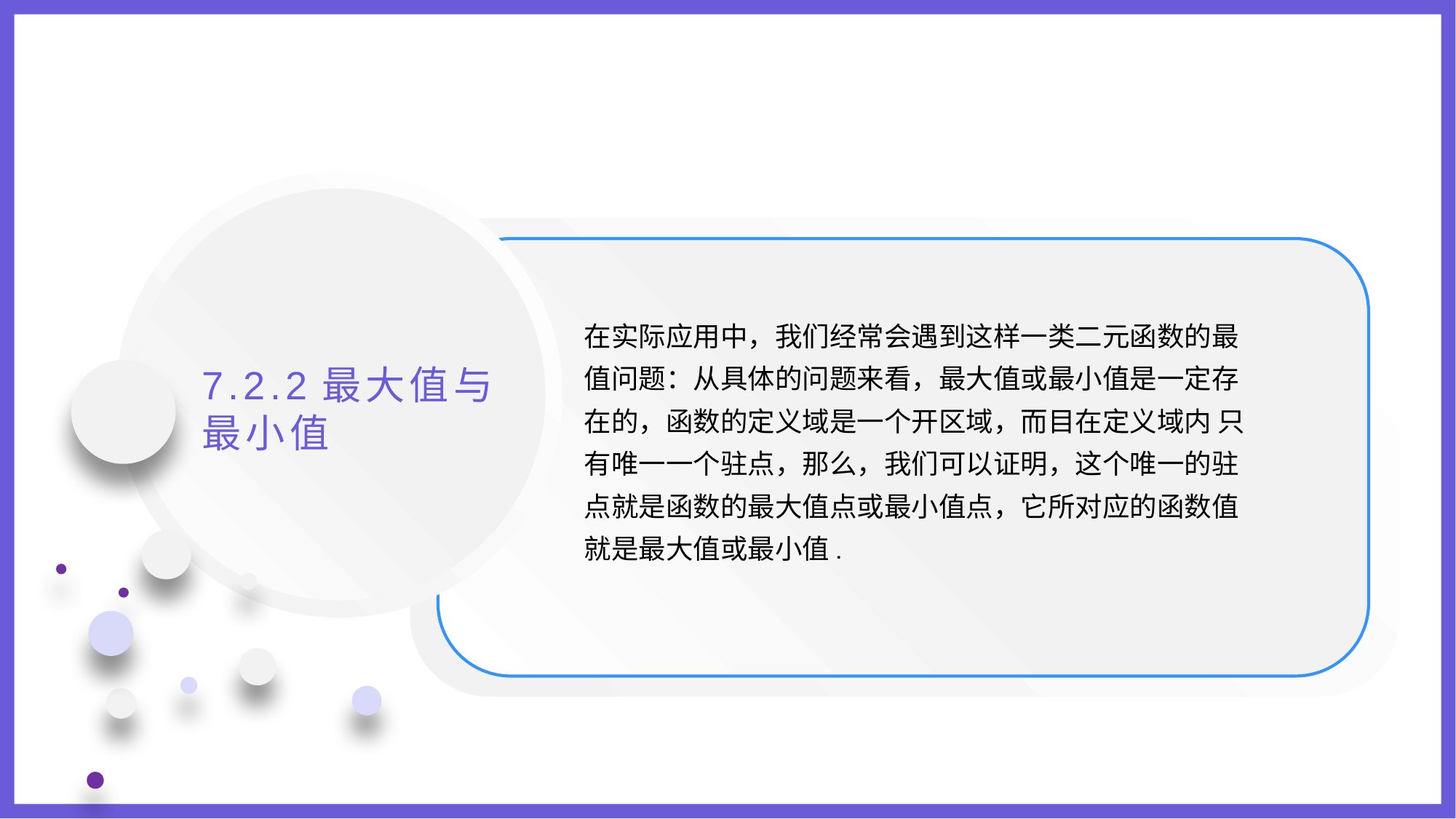

在实际应用中，我们经常会遇到这样一类二元函数的最值问题：从具体的问题来看，最大值或最小值是一定存在的，函数的定义域是一个开区域，而目在定义域内 只有唯一一个驻点，那么，我们可以证明，这个唯一的驻点就是函数的最大值点或最小值点，它所对应的函数值就是最大值或最小值.
7.2.2最大值与最小值